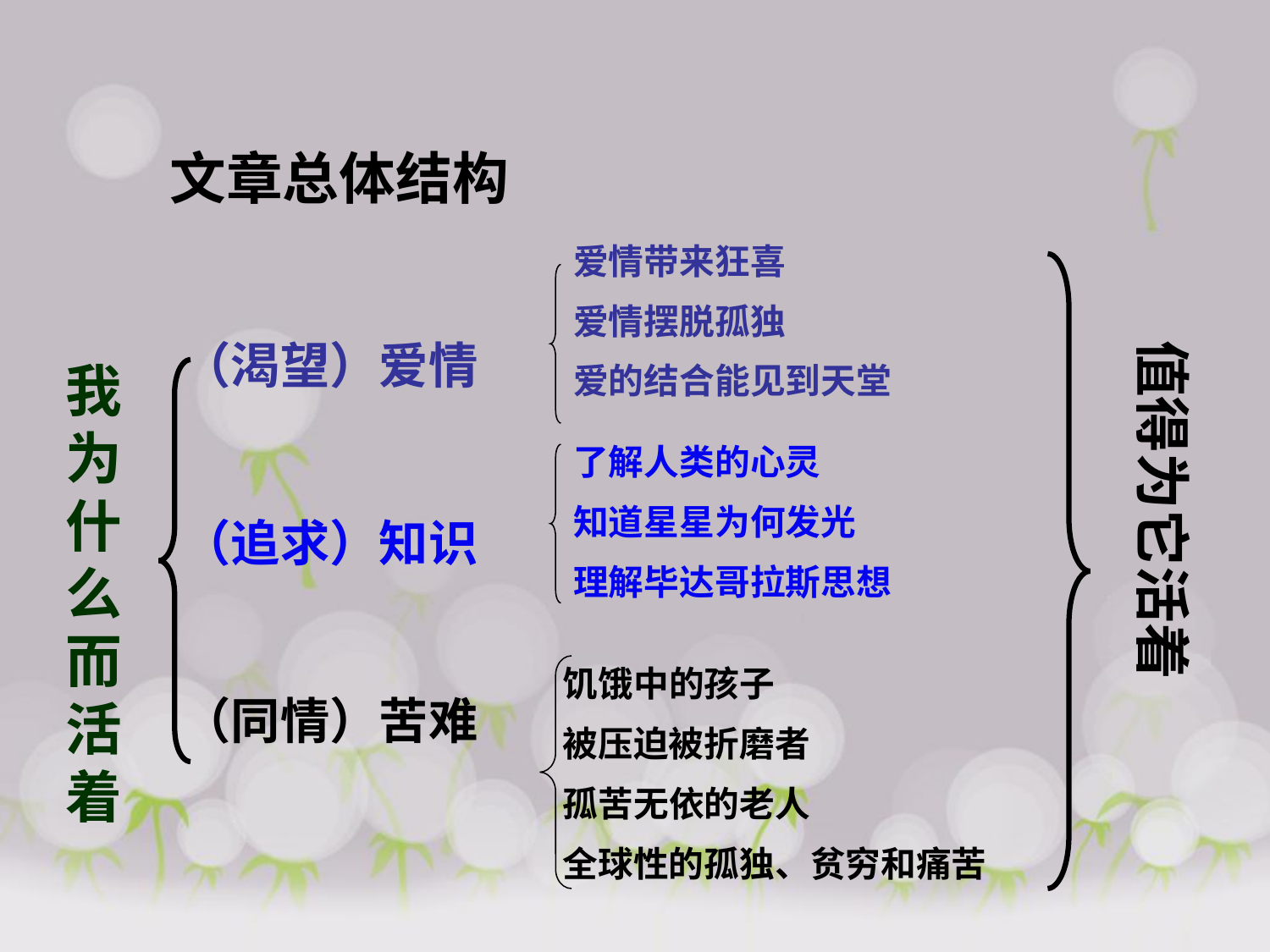

文章总体结构

爱情带来狂喜
爱情摆脱孤独
爱的结合能见到天堂

（渴望）爱情
（追求）知识
（同情）苦难
值得为它活着
我为什么而活着

了解人类的心灵
知道星星为何发光
理解毕达哥拉斯思想

饥饿中的孩子
被压迫被折磨者
孤苦无依的老人
全球性的孤独、贫穷和痛苦